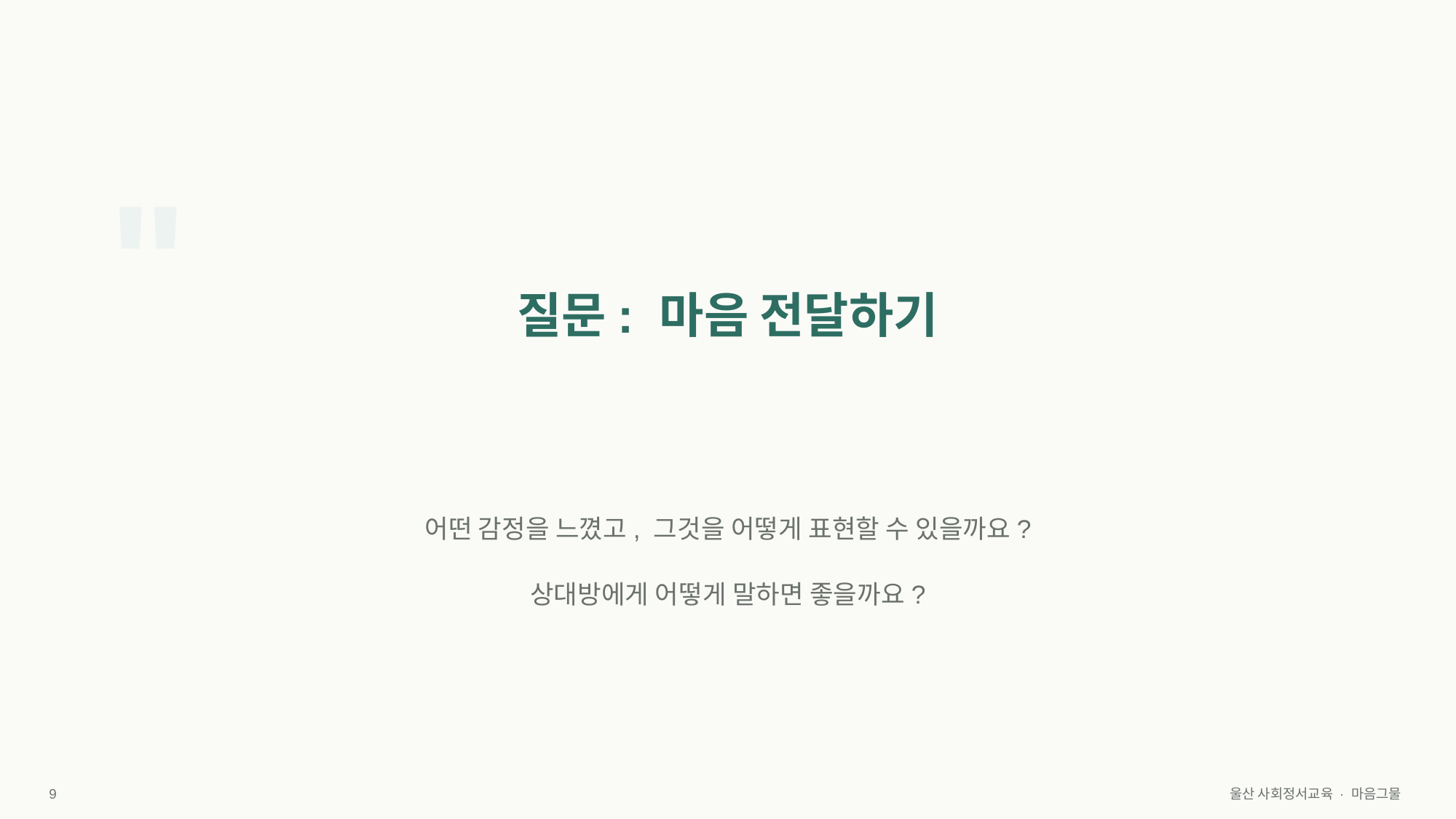

"
질문: 마음 전달하기
어떤 감정을 느꼈고, 그것을 어떻게 표현할 수 있을까요?
상대방에게 어떻게 말하면 좋을까요?
9
울산 사회정서교육 · 마음그물